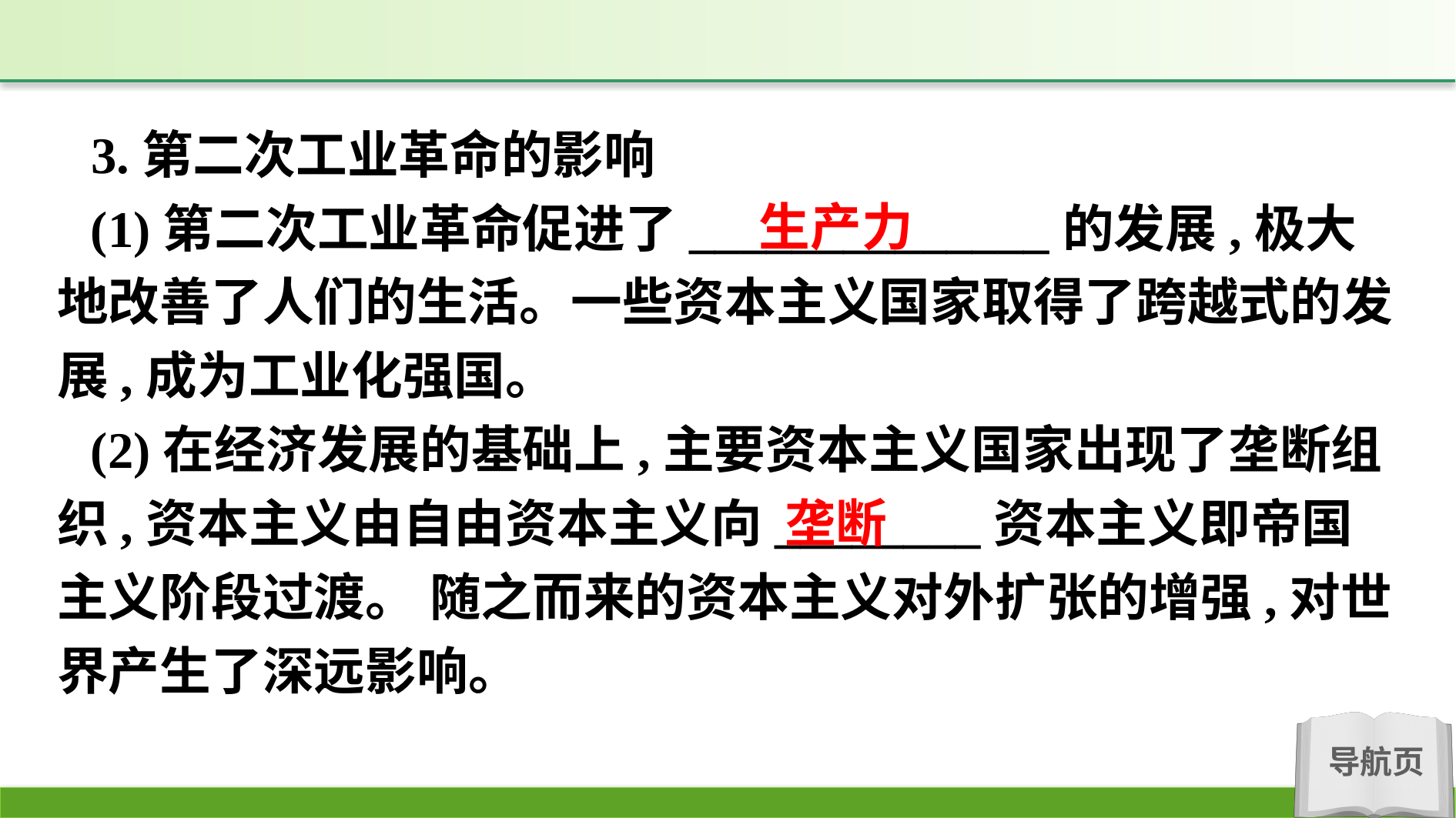

3.第二次工业革命的影响
(1)第二次工业革命促进了______________的发展,极大地改善了人们的生活。一些资本主义国家取得了跨越式的发展,成为工业化强国。
(2)在经济发展的基础上,主要资本主义国家出现了垄断组织,资本主义由自由资本主义向________资本主义即帝国主义阶段过渡。 随之而来的资本主义对外扩张的增强,对世界产生了深远影响。
生产力
垄断